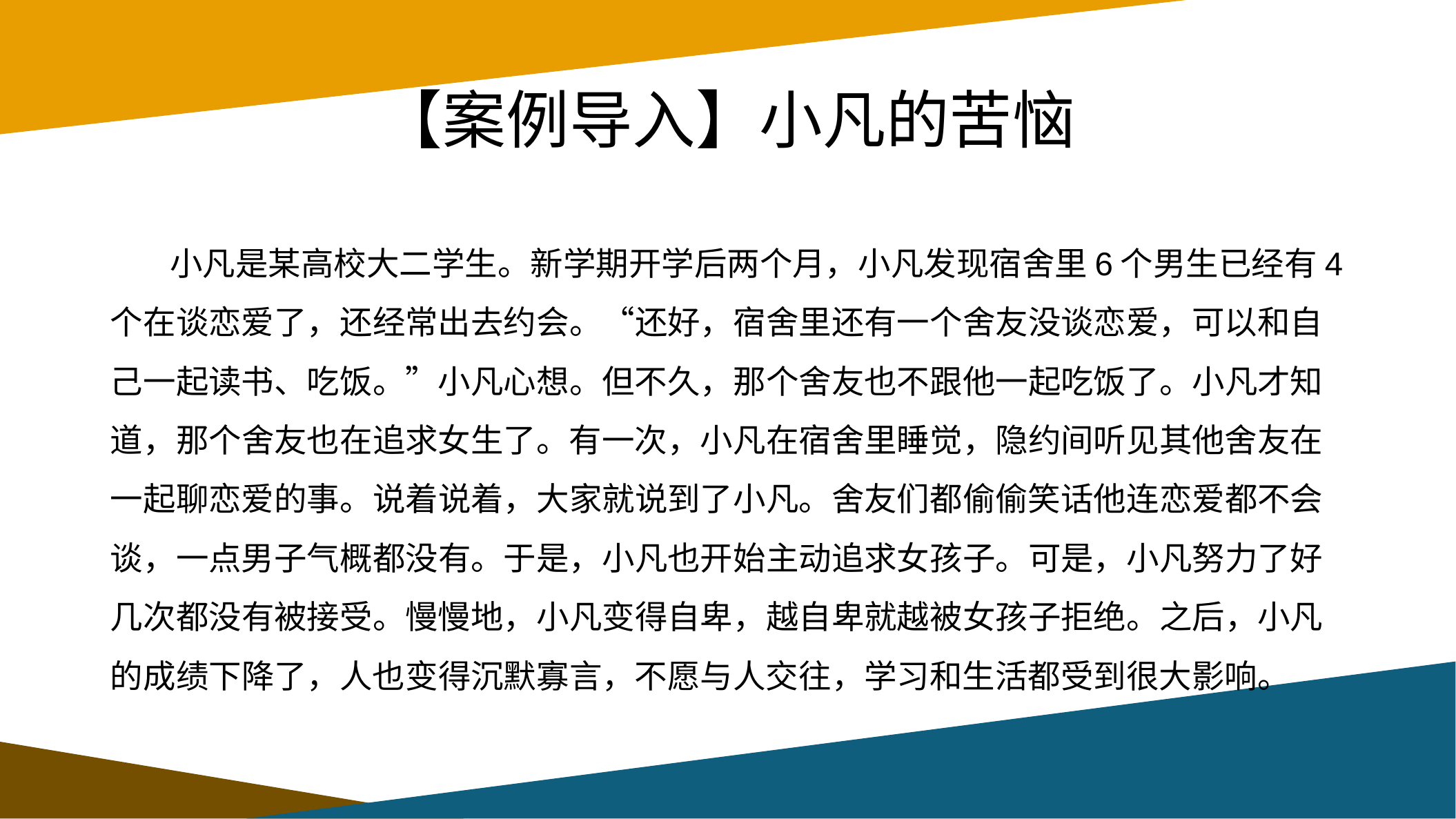

# 【案例导入】小凡的苦恼
       小凡是某高校大二学生。新学期开学后两个月，小凡发现宿舍里6个男生已经有4个在谈恋爱了，还经常出去约会。“还好，宿舍里还有一个舍友没谈恋爱，可以和自己一起读书、吃饭。”小凡心想。但不久，那个舍友也不跟他一起吃饭了。小凡才知道，那个舍友也在追求女生了。有一次，小凡在宿舍里睡觉，隐约间听见其他舍友在一起聊恋爱的事。说着说着，大家就说到了小凡。舍友们都偷偷笑话他连恋爱都不会谈，一点男子气概都没有。于是，小凡也开始主动追求女孩子。可是，小凡努力了好几次都没有被接受。慢慢地，小凡变得自卑，越自卑就越被女孩子拒绝。之后，小凡的成绩下降了，人也变得沉默寡言，不愿与人交往，学习和生活都受到很大影响。